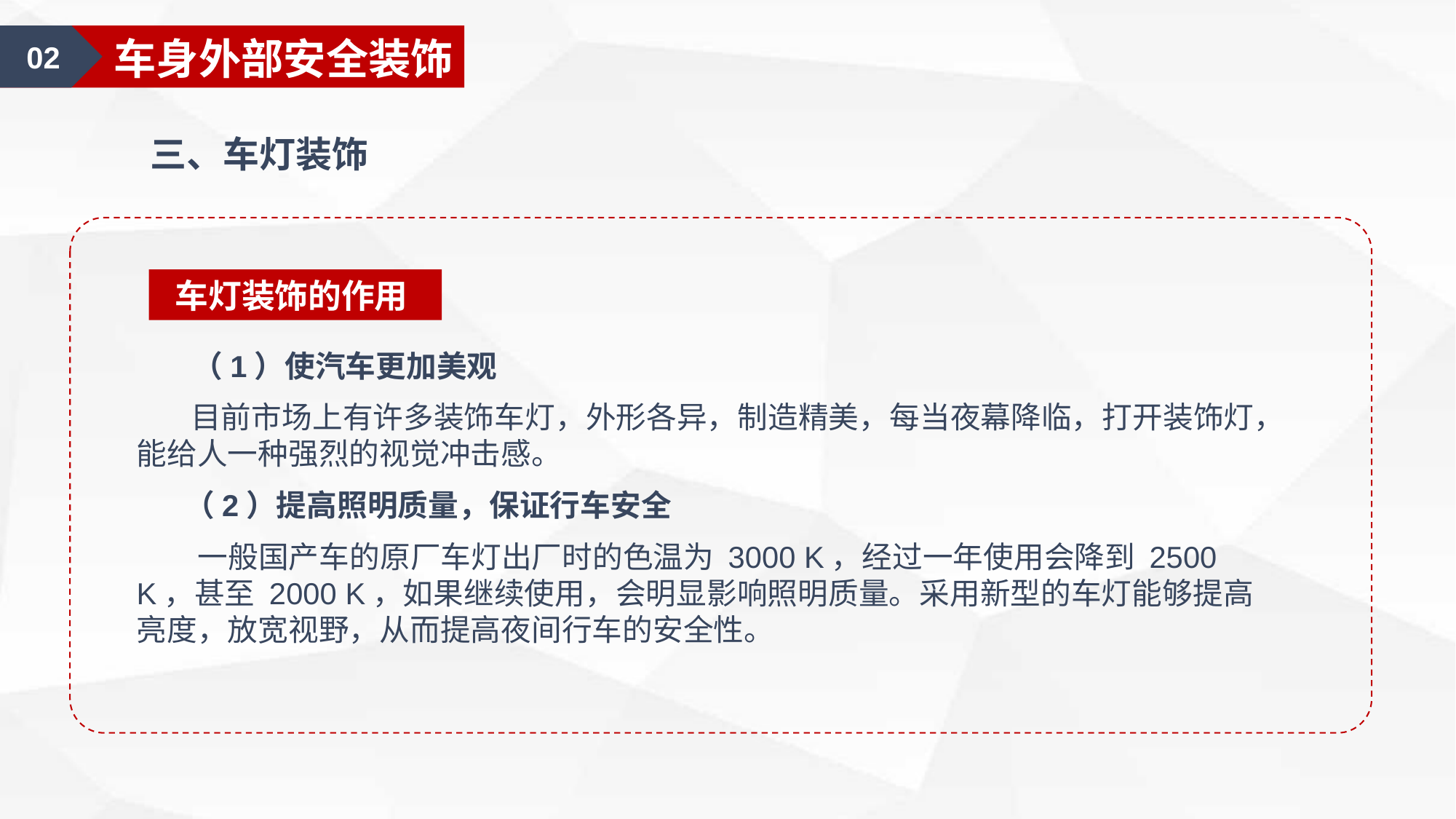

02
车身外部安全装饰
三、车灯装饰

车灯装饰的作用
        （1）使汽车更加美观
       目前市场上有许多装饰车灯，外形各异，制造精美，每当夜幕降临，打开装饰灯，能给人一种强烈的视觉冲击感。
      （2）提高照明质量，保证行车安全
        一般国产车的原厂车灯出厂时的色温为 3000 K，经过一年使用会降到 2500 K，甚至 2000 K，如果继续使用，会明显影响照明质量。采用新型的车灯能够提高亮度，放宽视野，从而提高夜间行车的安全性。